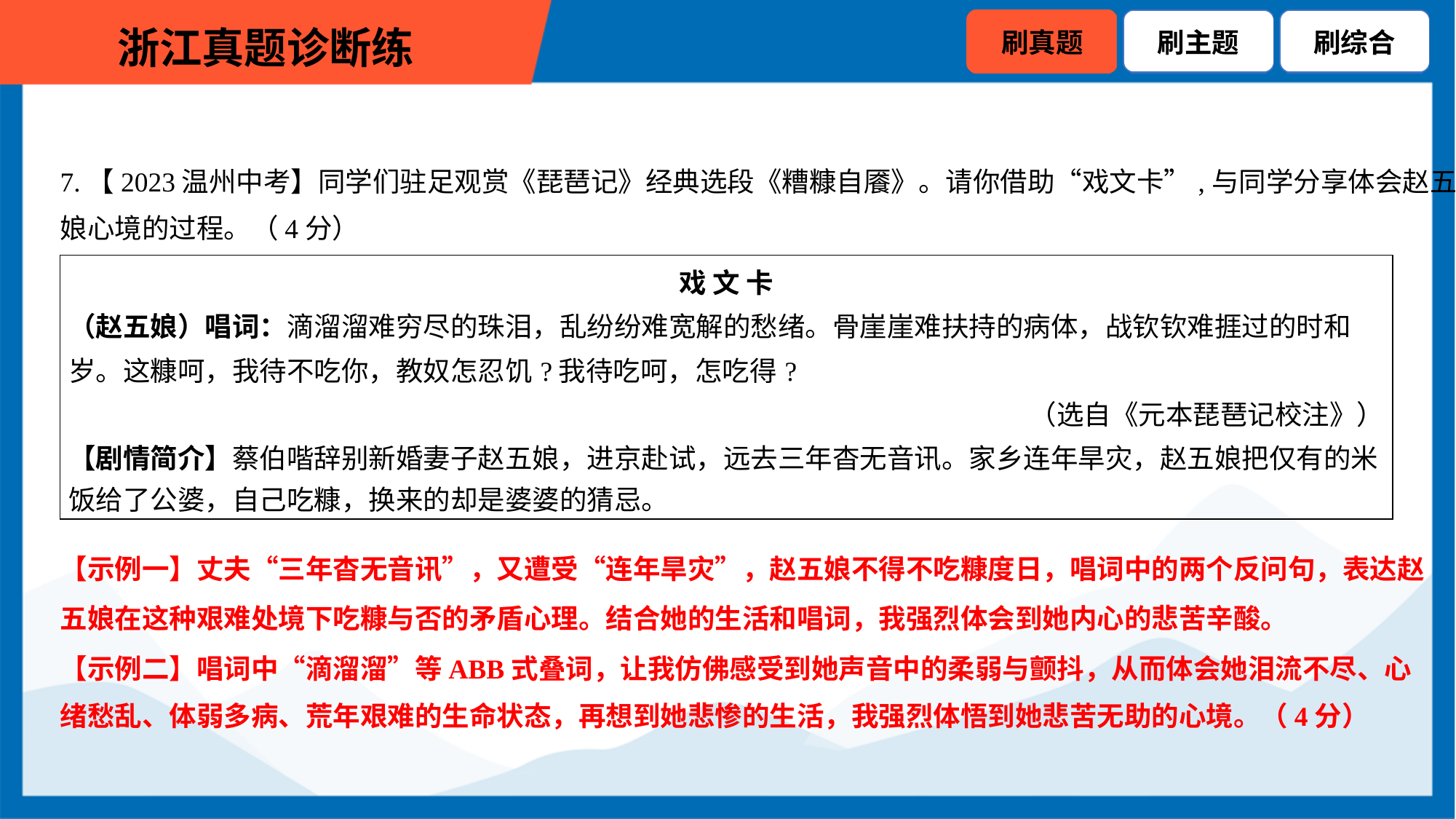

7.【2023温州中考】同学们驻足观赏《琵琶记》经典选段《糟糠自餍》。请你借助“戏文卡”,与同学分享体会赵五
娘心境的过程。（4分）
| 戏 文 卡 （赵五娘）唱词：滴溜溜难穷尽的珠泪，乱纷纷难宽解的愁绪。骨崖崖难扶持的病体，战钦钦难捱过的时和 岁。这糠呵，我待不吃你，教奴怎忍饥?我待吃呵，怎吃得? （选自《元本琵琶记校注》） 【剧情简介】蔡伯喈辞别新婚妻子赵五娘，进京赴试，远去三年杳无音讯。家乡连年旱灾，赵五娘把仅有的米 饭给了公婆，自己吃糠，换来的却是婆婆的猜忌。 |
| --- |
【示例一】丈夫“三年杳无音讯”，又遭受“连年旱灾”，赵五娘不得不吃糠度日，唱词中的两个反问句，表达赵
五娘在这种艰难处境下吃糠与否的矛盾心理。结合她的生活和唱词，我强烈体会到她内心的悲苦辛酸。
【示例二】唱词中“滴溜溜”等ABB式叠词，让我仿佛感受到她声音中的柔弱与颤抖，从而体会她泪流不尽、心
绪愁乱、体弱多病、荒年艰难的生命状态，再想到她悲惨的生活，我强烈体悟到她悲苦无助的心境。（4分）